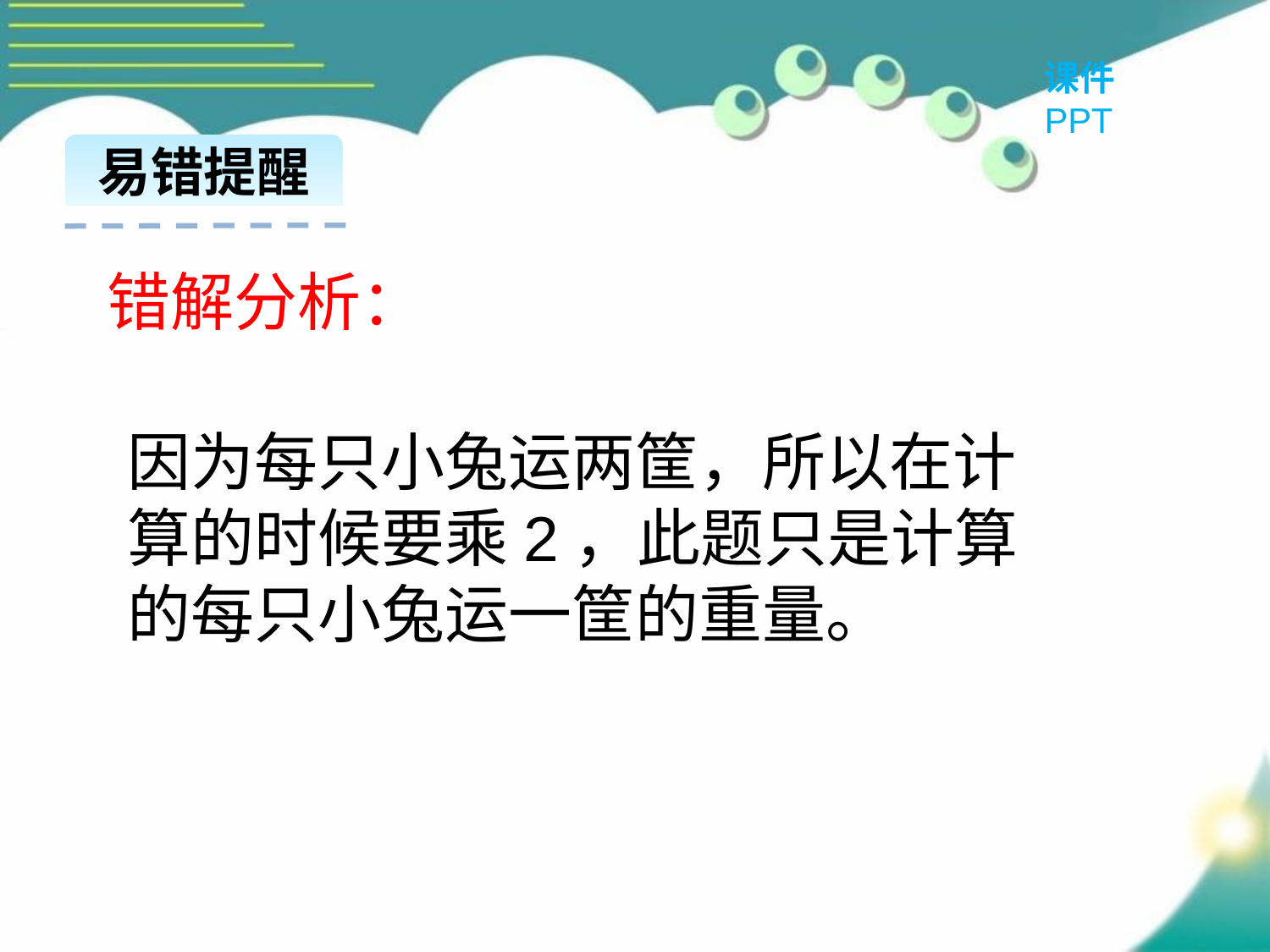

课件PPT
易错提醒

错解分析：
因为每只小兔运两筐，所以在计算的时候要乘2，此题只是计算的每只小兔运一筐的重量。